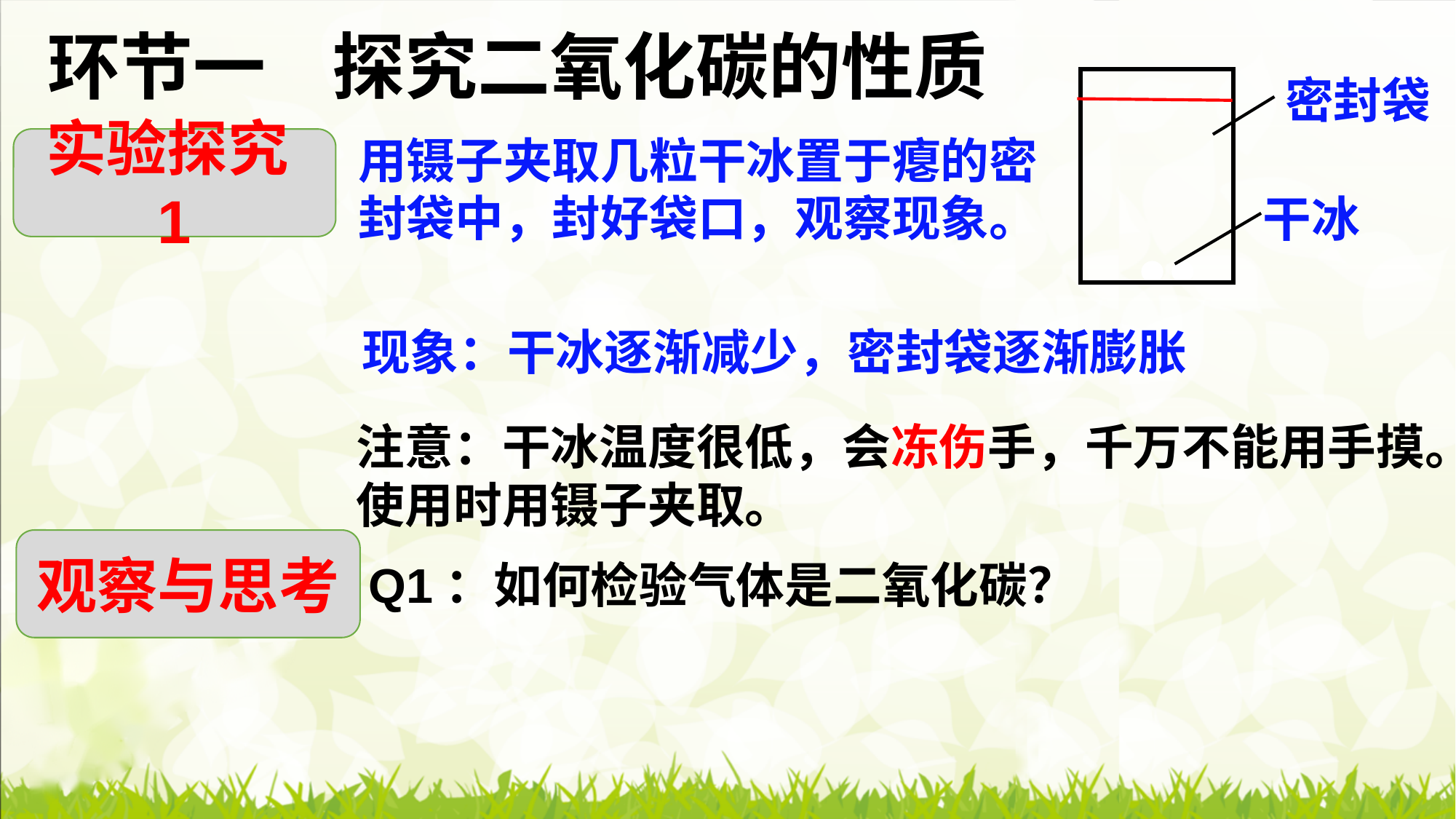

环节一    探究二氧化碳的性质
密封袋

干冰
用镊子夹取几粒干冰置于瘪的密
封袋中，封好袋口，观察现象。
实验探究1
现象：干冰逐渐减少，密封袋逐渐膨胀
注意：干冰温度很低，会冻伤手，千万不能用手摸。使用时用镊子夹取。
观察与思考
Q1：如何检验气体是二氧化碳？